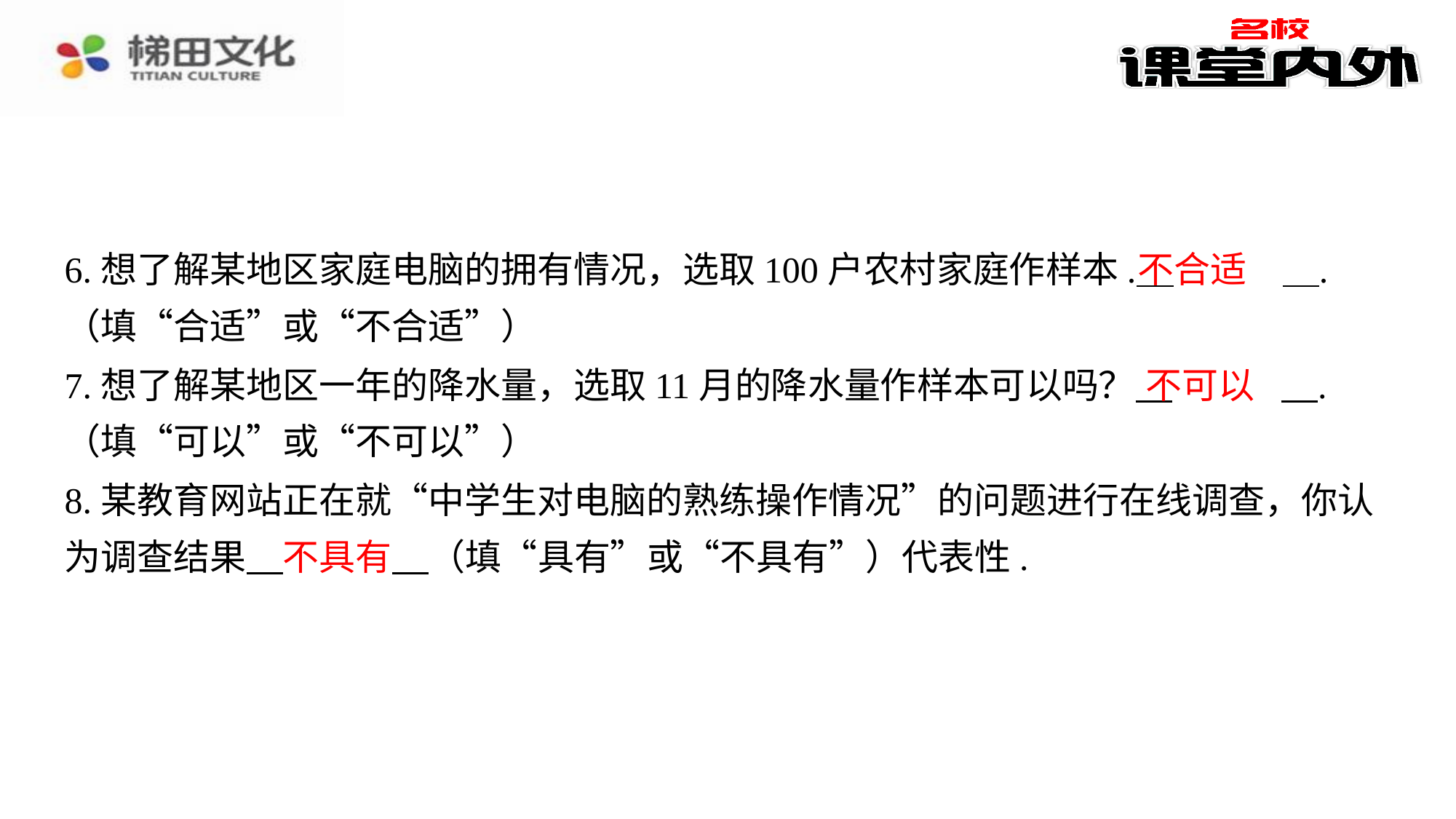

不合适
6.想了解某地区家庭电脑的拥有情况，选取100户农村家庭作样本. 　不合适　⁠.（填“合适”或“不合适”）
不可以
7.想了解某地区一年的降水量，选取11月的降水量作样本可以吗？ 　不可以　⁠.（填“可以”或“不可以”）
8.某教育网站正在就“中学生对电脑的熟练操作情况”的问题进行在线调查，你认为调查结果 　不具有　⁠（填“具有”或“不具有”）代表性.
不具有